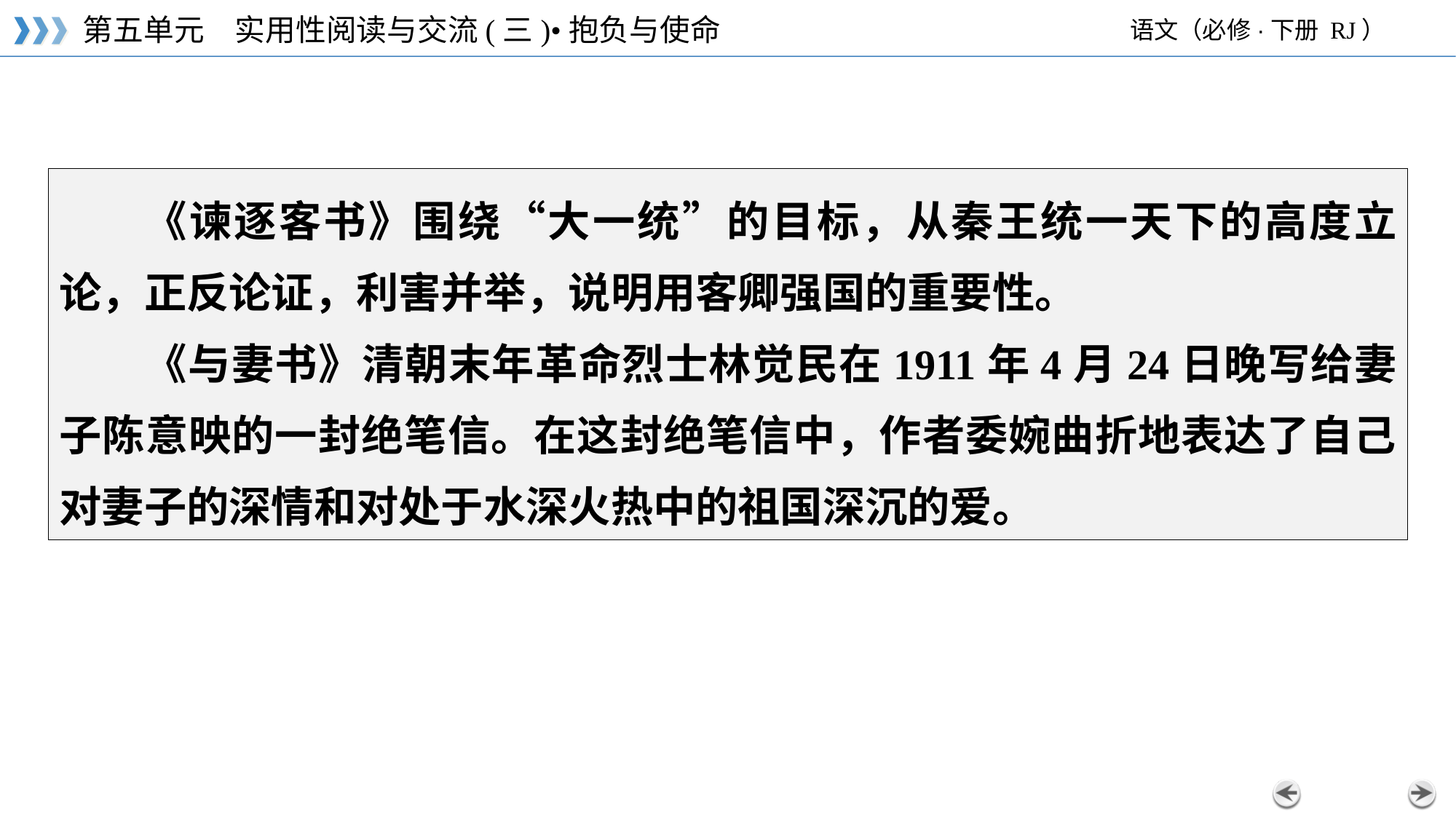

《谏逐客书》围绕“大一统”的目标，从秦王统一天下的高度立论，正反论证，利害并举，说明用客卿强国的重要性。
《与妻书》清朝末年革命烈士林觉民在1911年4月24日晚写给妻子陈意映的一封绝笔信。在这封绝笔信中，作者委婉曲折地表达了自己对妻子的深情和对处于水深火热中的祖国深沉的爱。